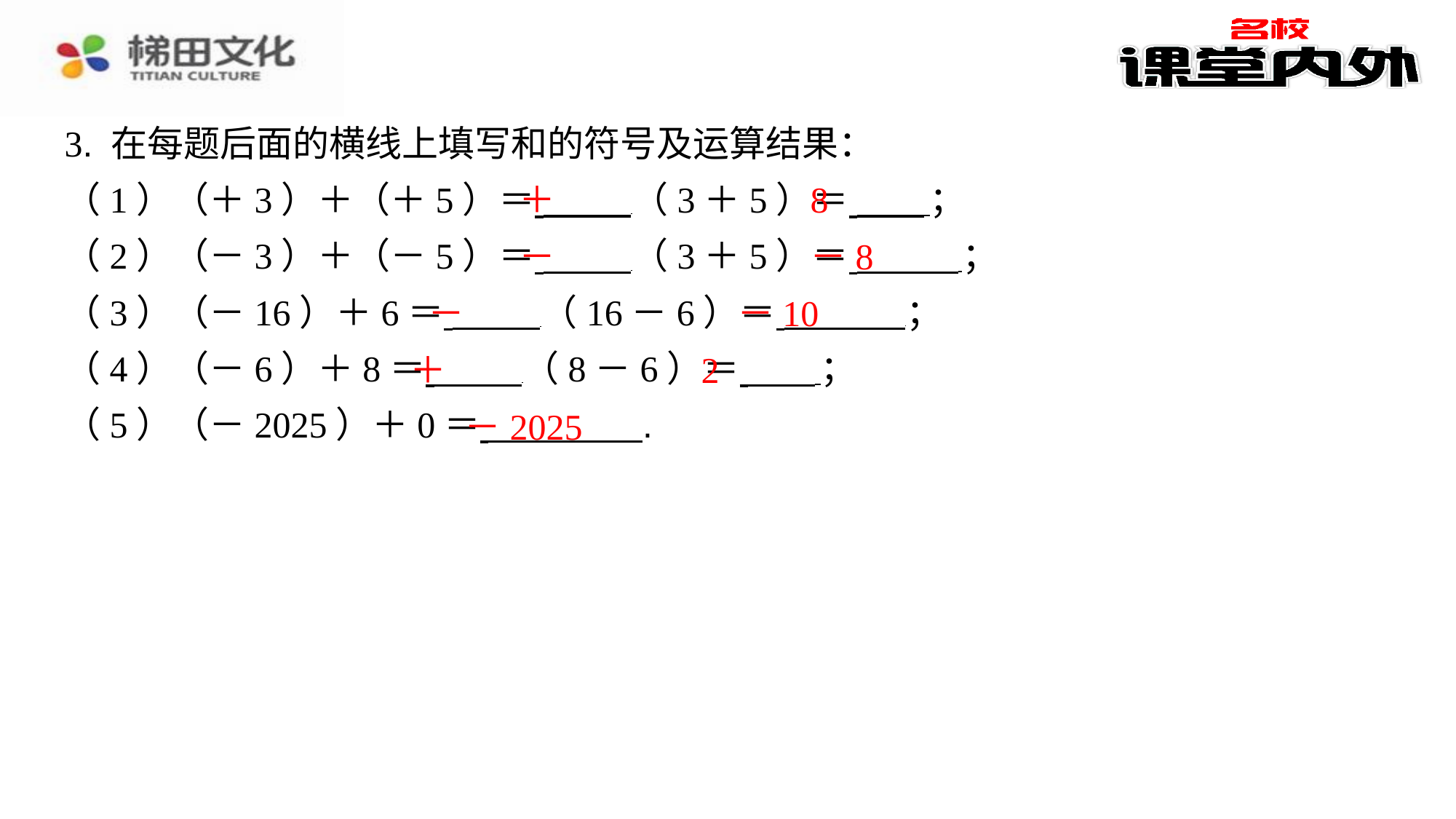

3. 在每题后面的横线上填写和的符号及运算结果：
（1）（＋3）＋（＋5）＝               （3＋5）＝            ⁠；
（2）（－3）＋（－5）＝               （3＋5）＝                 ⁠；
（3）（－16）＋6＝               （16－6）＝                    ⁠；
（4）（－6）＋8＝               （8－6）＝            ⁠；
（5）（－2025）＋0＝                        ⁠.
＋
8
－
－8
－
－10
＋
2
－2025